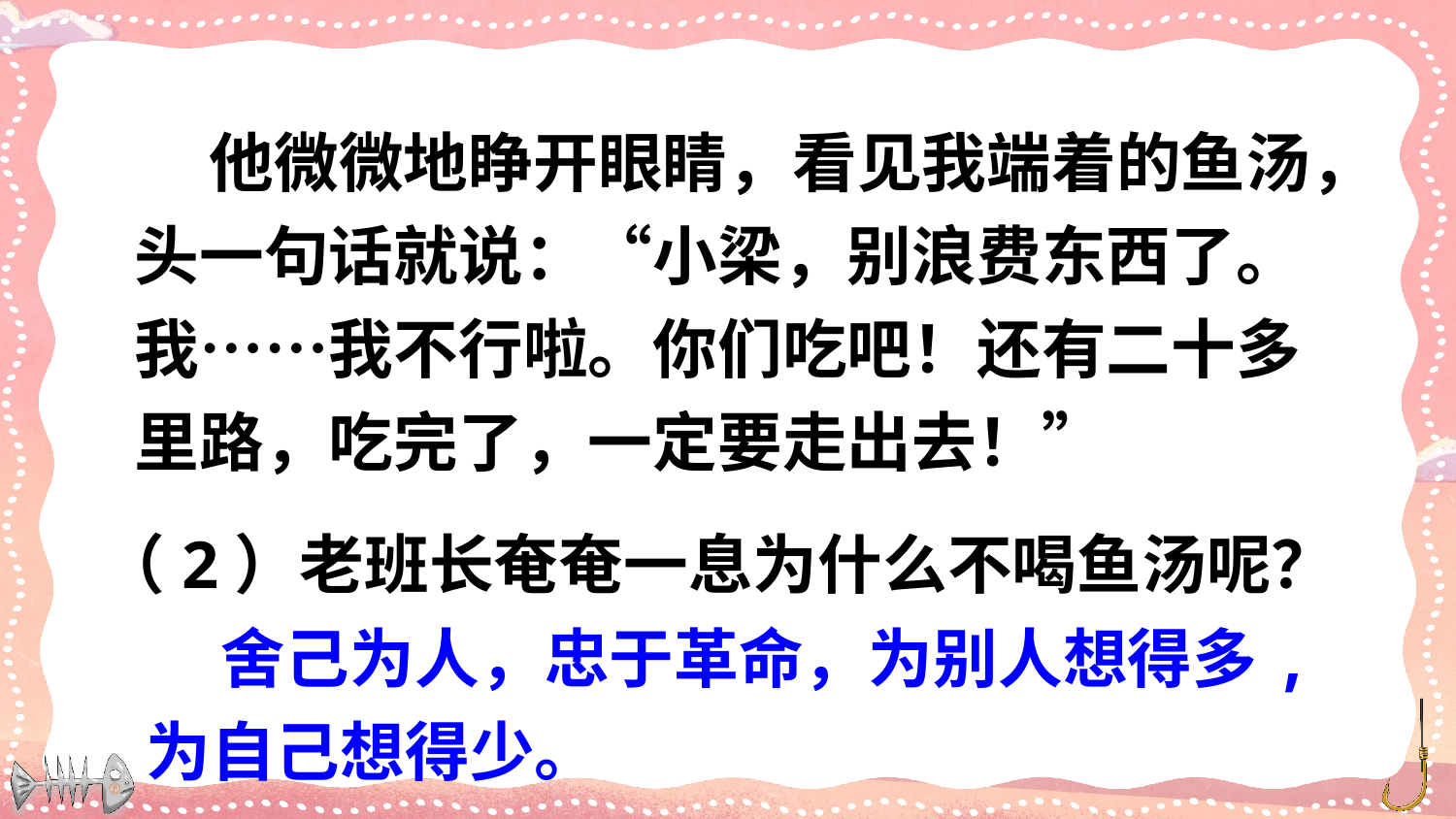

他微微地睁开眼睛，看见我端着的鱼汤，头一句话就说：“小梁，别浪费东西了。我……我不行啦。你们吃吧！还有二十多里路，吃完了，一定要走出去！”
（2）老班长奄奄一息为什么不喝鱼汤呢？
    舍己为人，忠于革命，为别人想得多,为自己想得少。